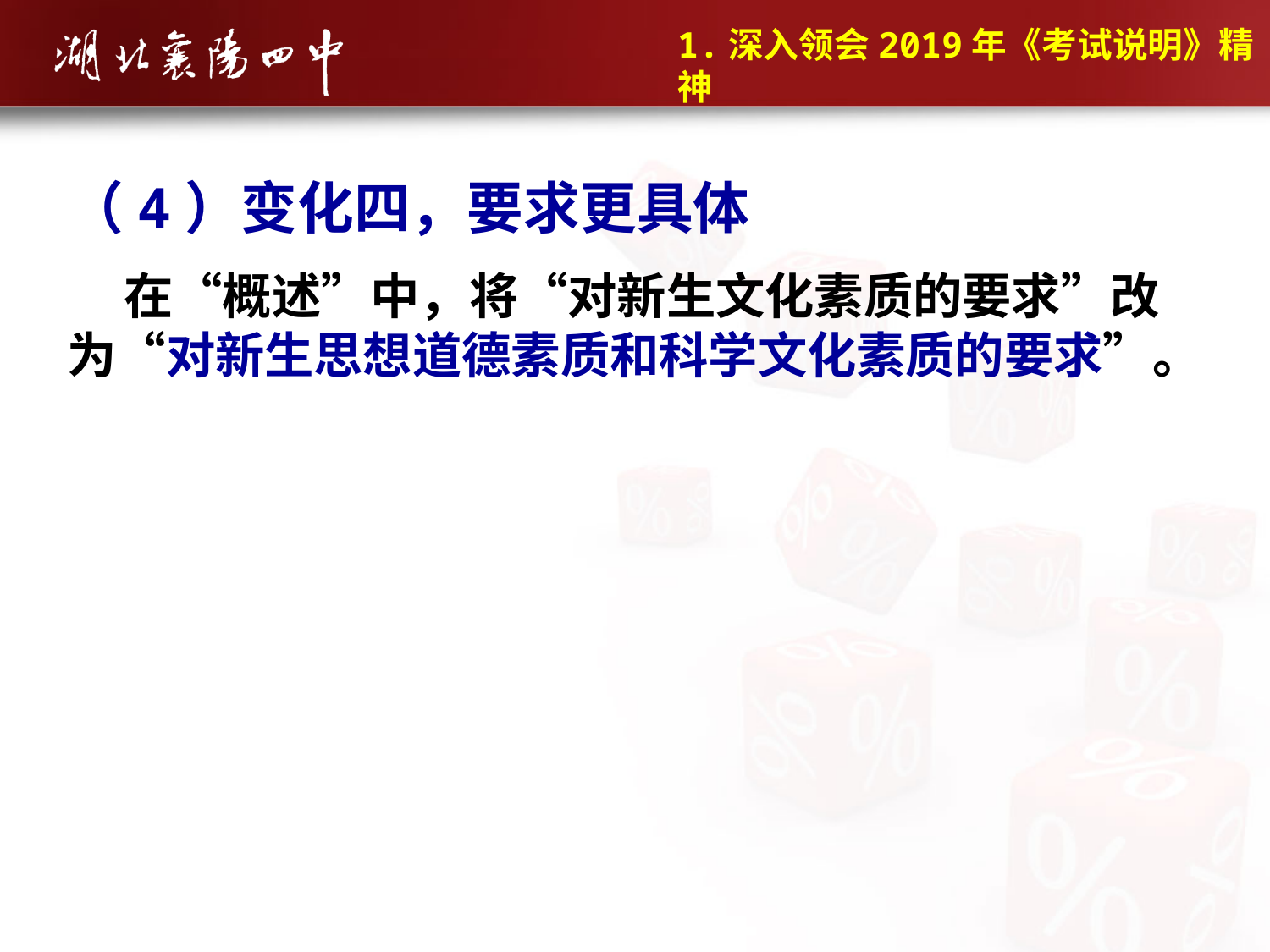

1.深入领会2019年《考试说明》精神
（4）变化四，要求更具体
    在“概述”中，将“对新生文化素质的要求”改为“对新生思想道德素质和科学文化素质的要求”。